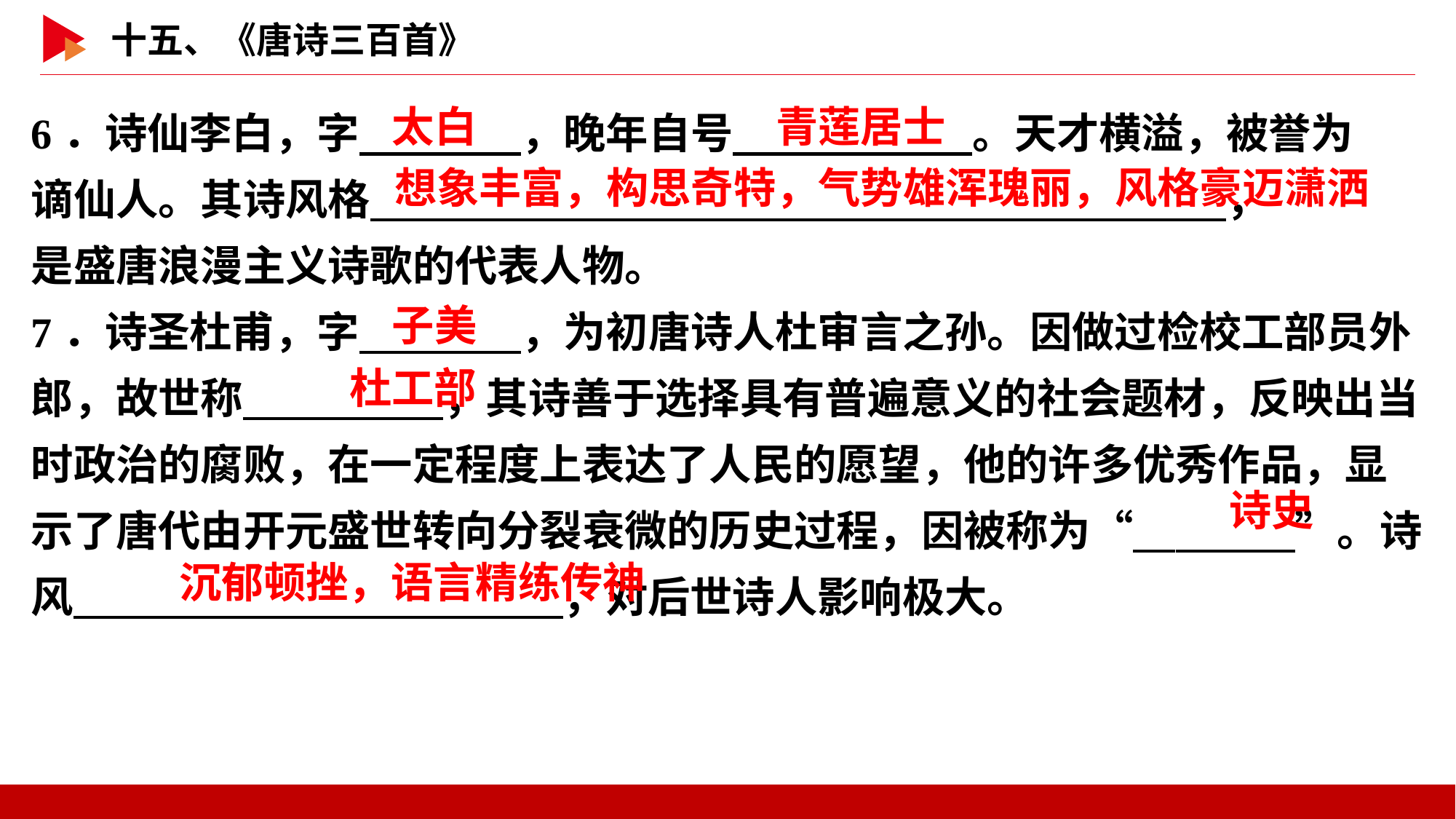

6．诗仙李白，字　        　，晚年自号　                　。天才横溢，被誉为
谪仙人。其诗风格　                                                                                　，
是盛唐浪漫主义诗歌的代表人物。
7．诗圣杜甫，字　        　，为初唐诗人杜审言之孙。因做过检校工部员外郎，故世称　            　，其诗善于选择具有普遍意义的社会题材，反映出当时政治的腐败，在一定程度上表达了人民的愿望，他的许多优秀作品，显示了唐代由开元盛世转向分裂衰微的历史过程，因被称为“　        　”。诗风　                                          　，对后世诗人影响极大。
太白
青莲居士
想象丰富，构思奇特，气势雄浑瑰丽，风格豪迈潇洒
子美
杜工部
诗史
沉郁顿挫，语言精练传神